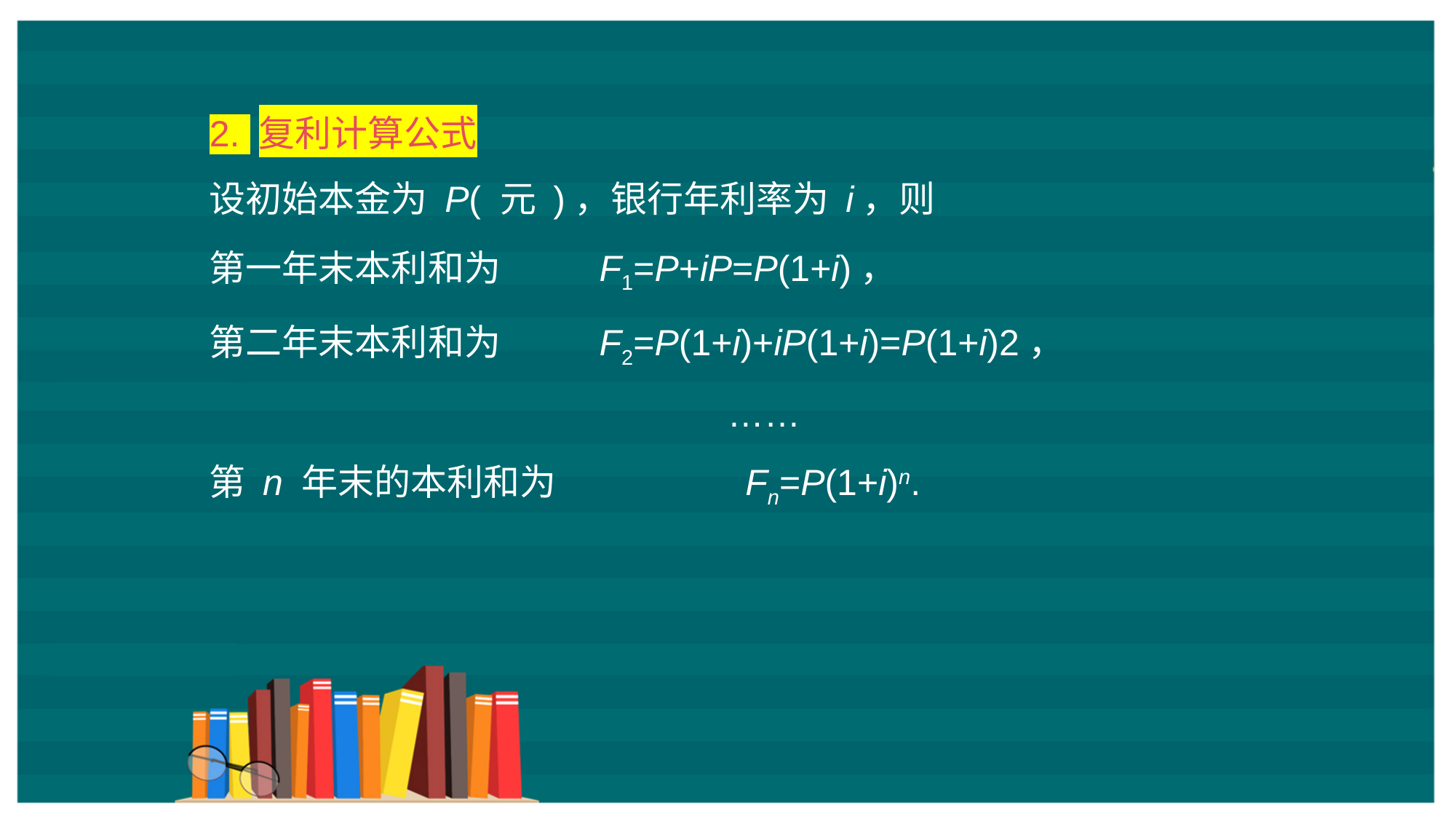

2. 复利计算公式
设初始本金为 P( 元 )，银行年利率为 i，则
第一年末本利和为           F1=P+iP=P(1+i)，
第二年末本利和为           F2=P(1+i)+iP(1+i)=P(1+i)2，
……
第 n 年末的本利和为                      Fn=P(1+i)n.